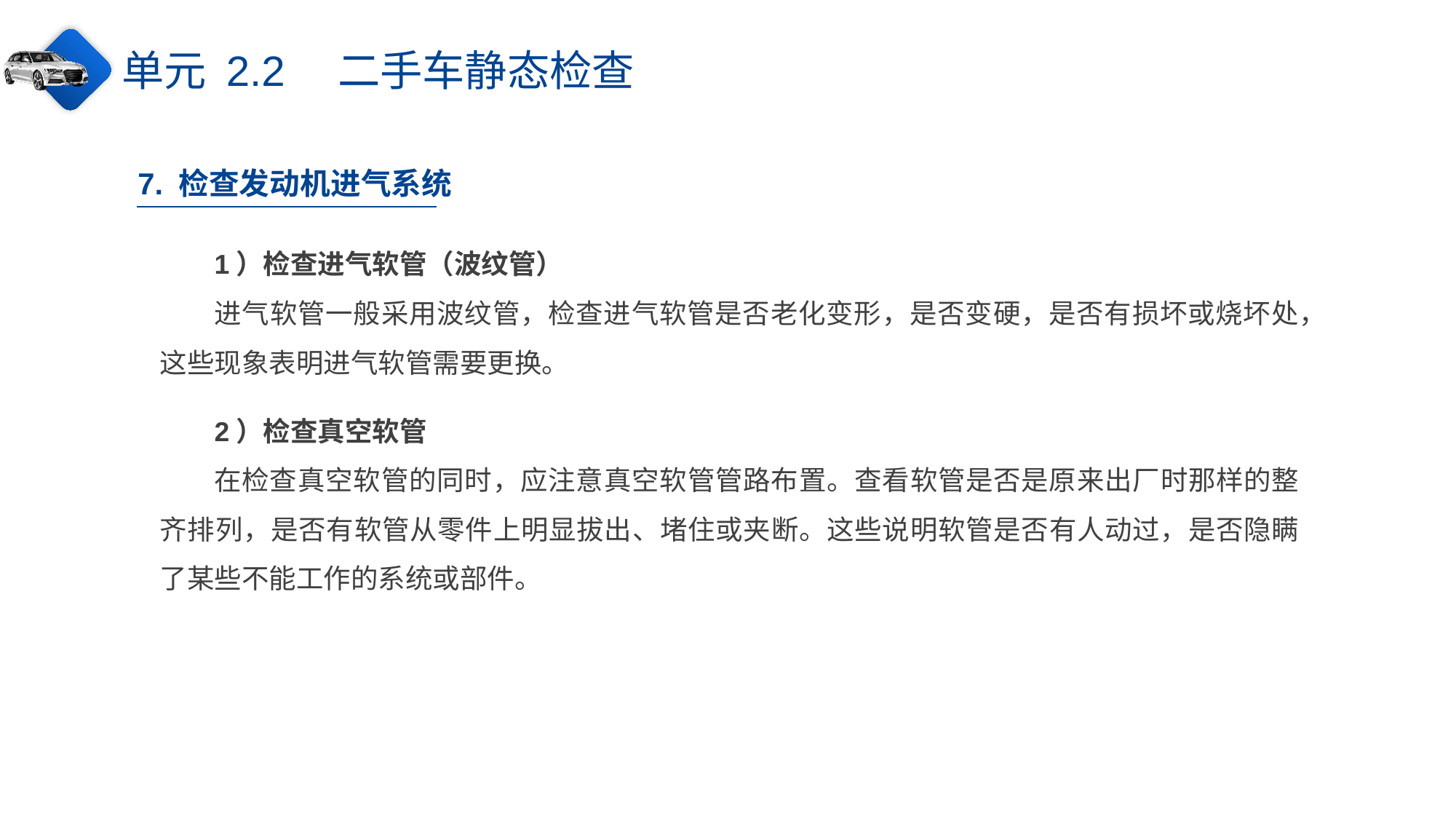

单元 2.2　二手车静态检查
7. 检查发动机进气系统
1）检查进气软管（波纹管）
进气软管一般采用波纹管，检查进气软管是否老化变形，是否变硬，是否有损坏或烧坏处，这些现象表明进气软管需要更换。
2）检查真空软管
在检查真空软管的同时，应注意真空软管管路布置。查看软管是否是原来出厂时那样的整齐排列，是否有软管从零件上明显拔出、堵住或夹断。这些说明软管是否有人动过，是否隐瞒了某些不能工作的系统或部件。